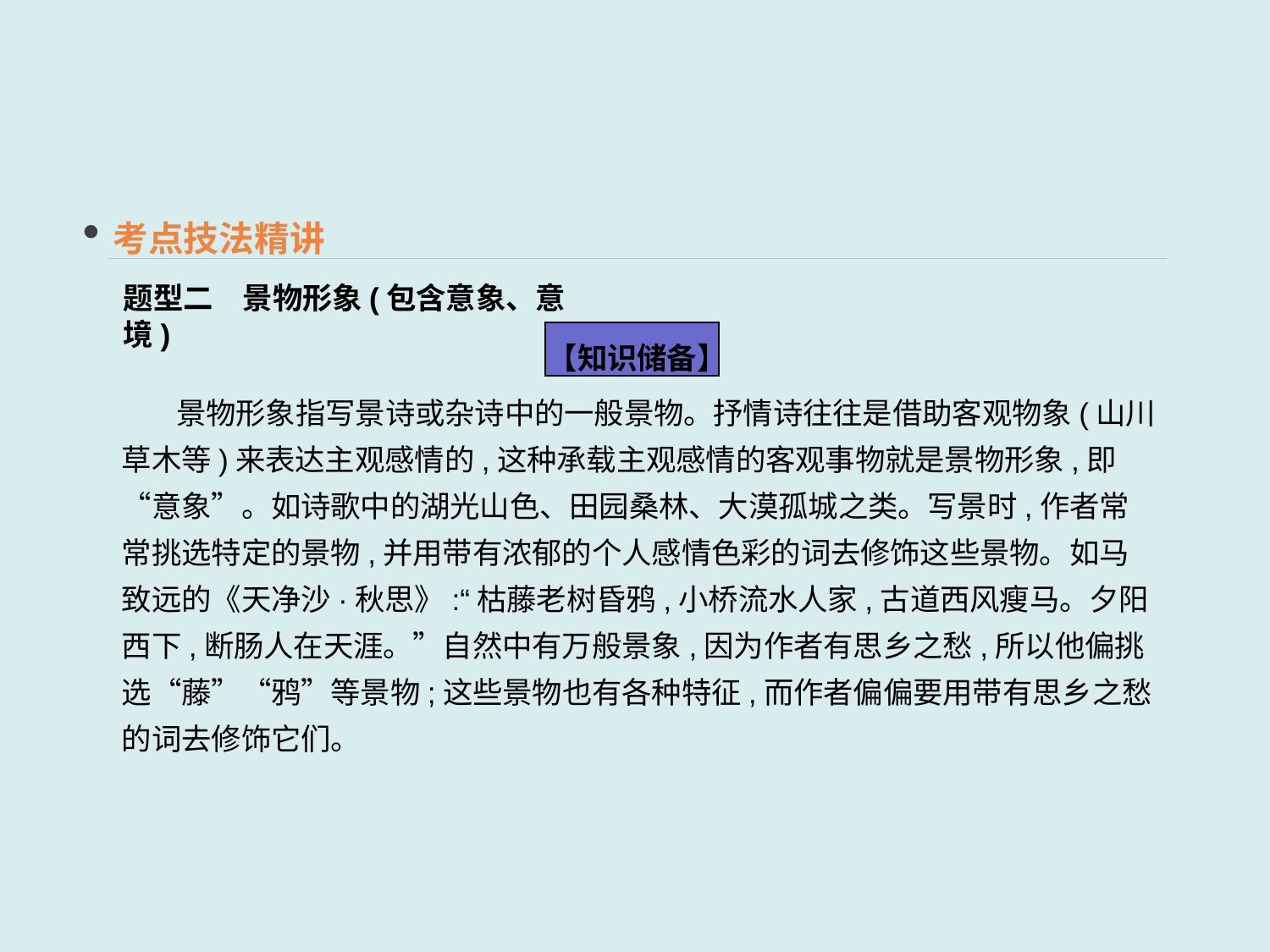

考点技法精讲

题型二　景物形象(包含意象、意境)

       景物形象指写景诗或杂诗中的一般景物。抒情诗往往是借助客观物象(山川草木等)来表达主观感情的,这种承载主观感情的客观事物就是景物形象,即“意象”。如诗歌中的湖光山色、田园桑林、大漠孤城之类。写景时,作者常常挑选特定的景物,并用带有浓郁的个人感情色彩的词去修饰这些景物。如马致远的《天净沙·秋思》:“枯藤老树昏鸦,小桥流水人家,古道西风瘦马。夕阳西下,断肠人在天涯。”自然中有万般景象,因为作者有思乡之愁,所以他偏挑选“藤”“鸦”等景物;这些景物也有各种特征,而作者偏偏要用带有思乡之愁的词去修饰它们。

【知识储备】